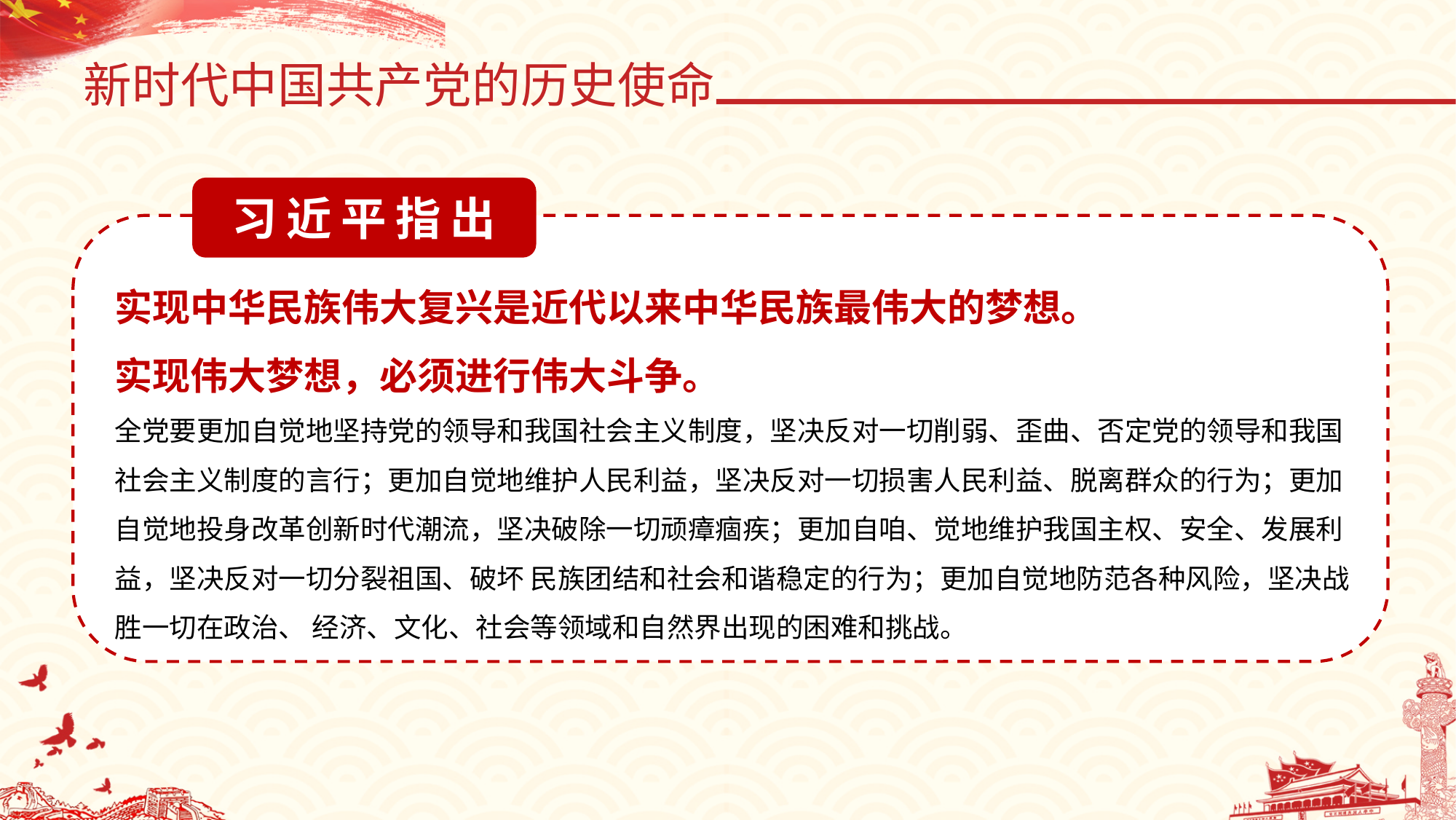

新时代中国共产党的历史使命

习近平指出

实现中华民族伟大复兴是近代以来中华民族最伟大的梦想。
实现伟大梦想，必须进行伟大斗争。
全党要更加自觉地坚持党的领导和我国社会主义制度，坚决反对一切削弱、歪曲、否定党的领导和我国社会主义制度的言行；更加自觉地维护人民利益，坚决反对一切损害人民利益、脱离群众的行为；更加自觉地投身改革创新时代潮流，坚决破除一切顽瘴痼疾；更加自咱、觉地维护我国主权、安全、发展利益，坚决反对一切分裂祖国、破坏 民族团结和社会和谐稳定的行为；更加自觉地防范各种风险，坚决战胜一切在政治、 经济、文化、社会等领域和自然界出现的困难和挑战。